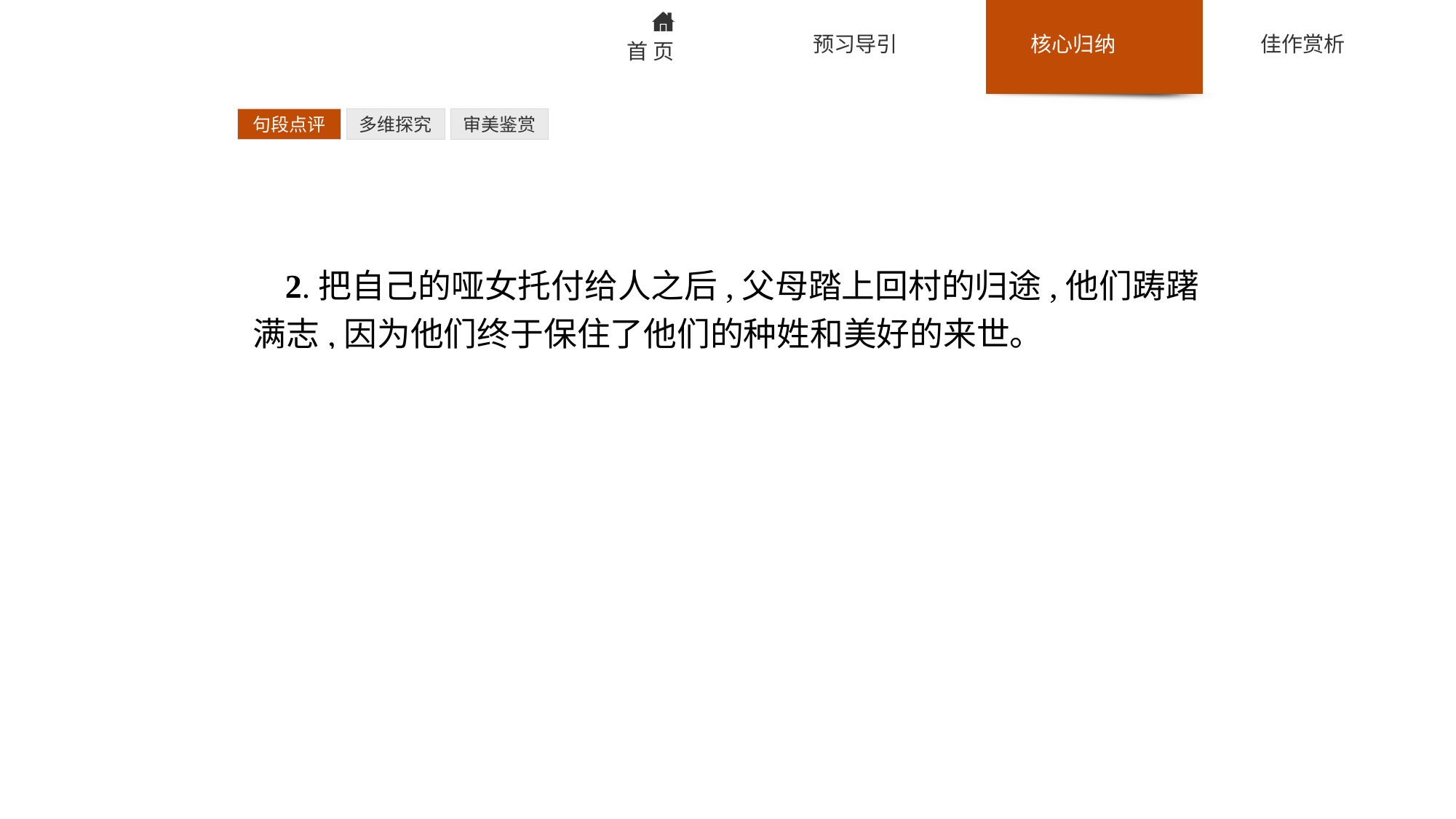

句段点评
多维探究
审美鉴赏
2.把自己的哑女托付给人之后,父母踏上回村的归途,他们踌躇满志,因为他们终于保住了他们的种姓和美好的来世。
点评:在素芭父母的身上,看不到人性的美好,看不到亲情的可贵,只有欺骗和交易,女儿因为残疾变成了亲人的负担,而不是得到更多的爱护。在鲜明的对比中,我们可以清楚地看出,她和人的关系,远远不如和小动物、大自然的关系亲密。这不仅是素芭的悲哀,也是泰戈尔对人们这种冷漠的态度感到悲哀。